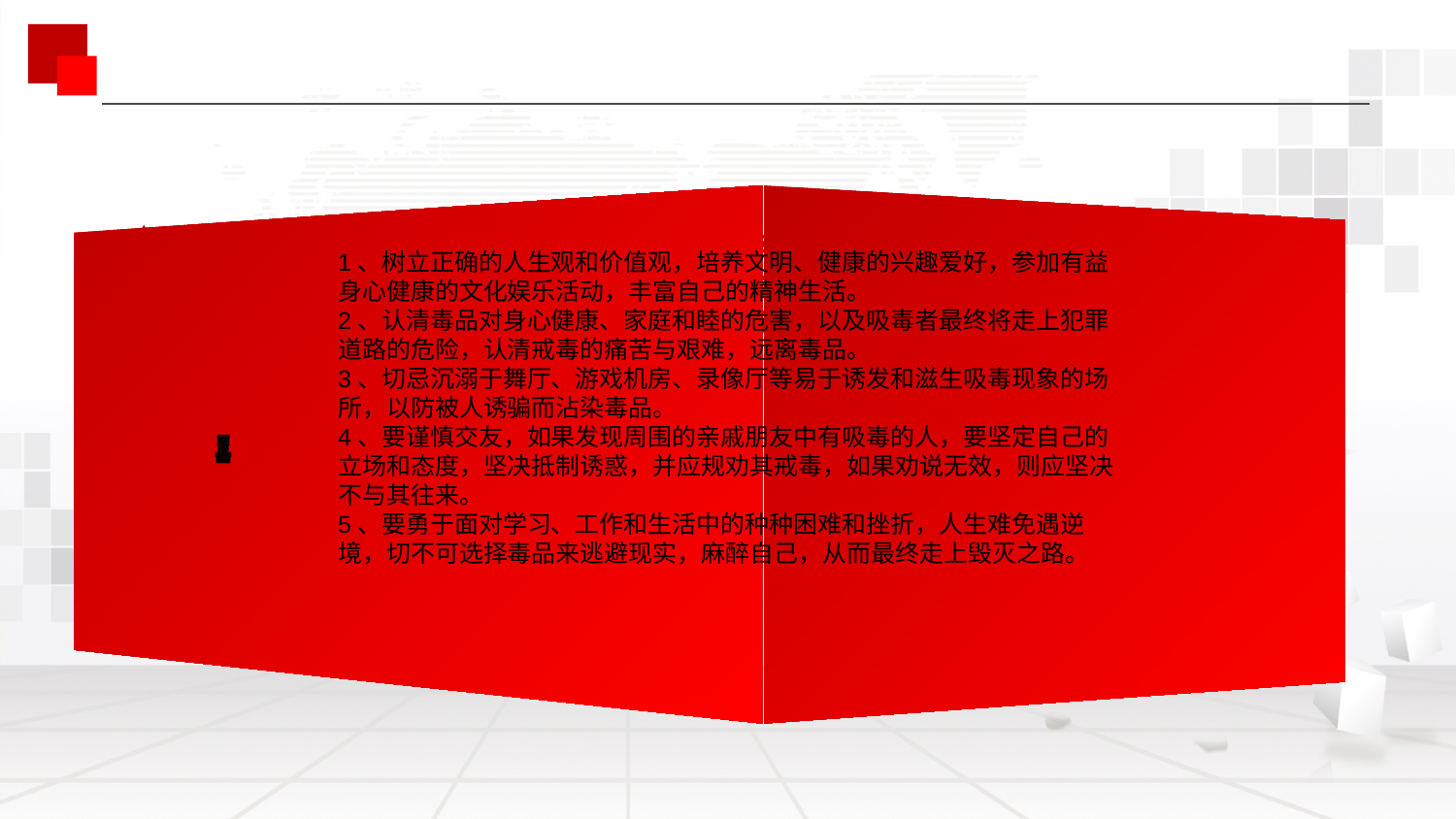

单击添加文字
单击此处添加文字
单击此处添加文字
单击添加文字
单击此处添加文字
单击此处添加文字
单击添加文字
单击此处添加文字
单击此处添加文字

1、树立正确的人生观和价值观，培养文明、健康的兴趣爱好，参加有益身心健康的文化娱乐活动，丰富自己的精神生活。2、认清毒品对身心健康、家庭和睦的危害，以及吸毒者最终将走上犯罪道路的危险，认清戒毒的痛苦与艰难，远离毒品。3、切忌沉溺于舞厅、游戏机房、录像厅等易于诱发和滋生吸毒现象的场所，以防被人诱骗而沾染毒品。4、要谨慎交友，如果发现周围的亲戚朋友中有吸毒的人，要坚定自己的立场和态度，坚决抵制诱惑，并应规劝其戒毒，如果劝说无效，则应坚决不与其往来。5、要勇于面对学习、工作和生活中的种种困难和挫折，人生难免遇逆境，切不可选择毒品来逃避现实，麻醉自己，从而最终走上毁灭之路。

3
4
2
5
6
11、树立正确的人生观和价值观，培养文明、健康的兴趣爱好，参加有益身心健康的文化娱乐活动，丰富自己的精神生活。
2、认清毒品对身心健康、家庭和睦的危害，以及吸毒者最终将走上犯罪道路的危险，认清戒毒的痛苦与艰难，远离毒品。
3、切忌沉溺于舞厅、游戏机房、录像厅等易于诱发和滋生吸毒现象的场所，以防被人诱骗而沾染毒品。
4、要谨慎交友，如果发现周围的亲戚朋友中有吸毒的人，要坚定自己的立场和态度，坚决抵制诱惑，并应规劝其戒毒，如果劝说无效，则应坚决不与其往来。
5、要勇于面对学习、工作和生活中的种种困难和挫折，人生难免遇逆境，切不可选择毒品来逃避现实，麻醉自己，从而最终走上毁灭之路。

单击添加文字
单击此处添加文字
单击此处添加文字
单击添加文字
单击此处添加文字
单击此处添加文字
单击添加文字
单击此处添加文字
单击此处添加文字